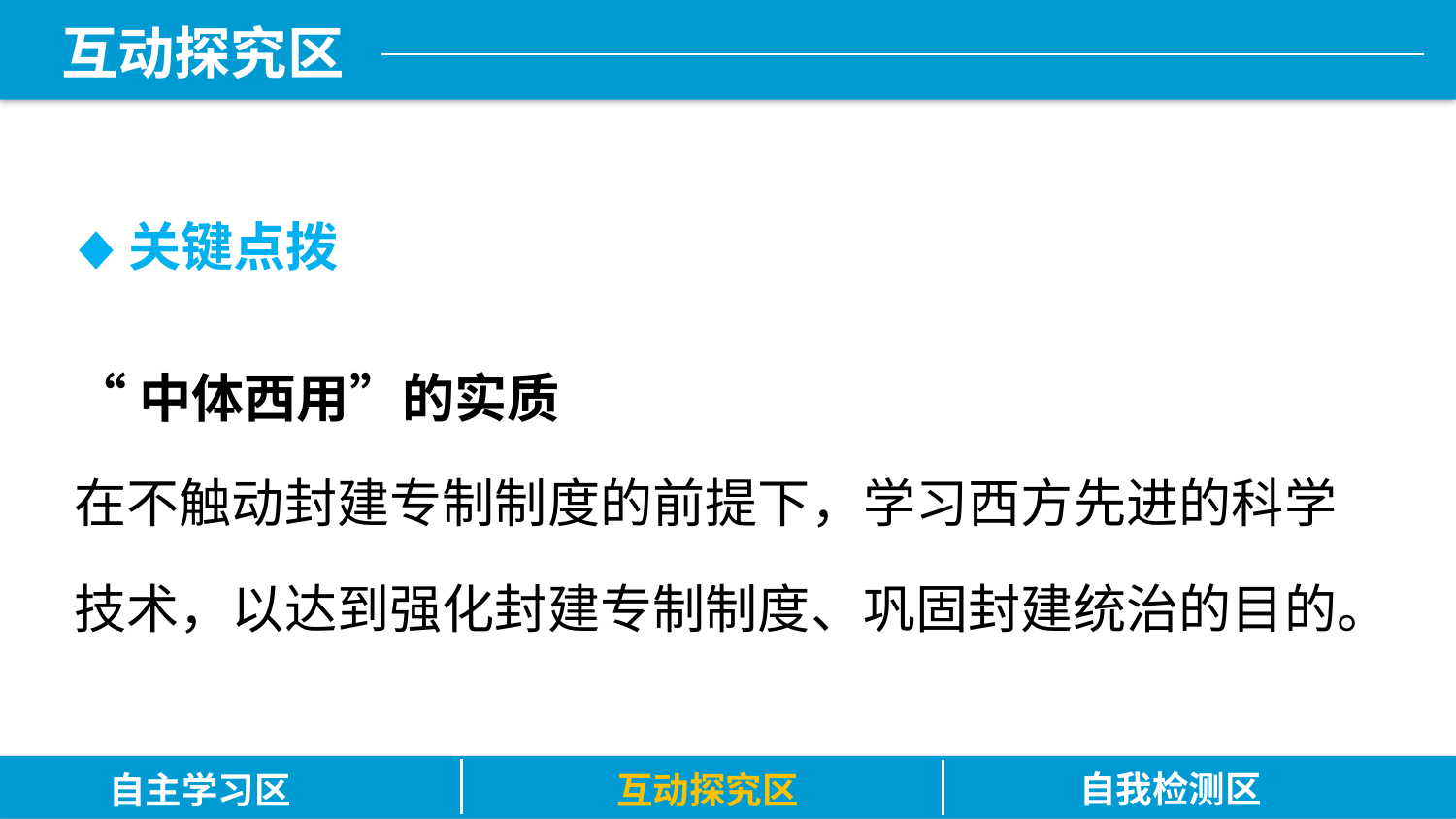

关键点拨

“中体西用”的实质
在不触动封建专制制度的前提下，学习西方先进的科学技术，以达到强化封建专制制度、巩固封建统治的目的。
自我检测区
自主学习区
互动探究区